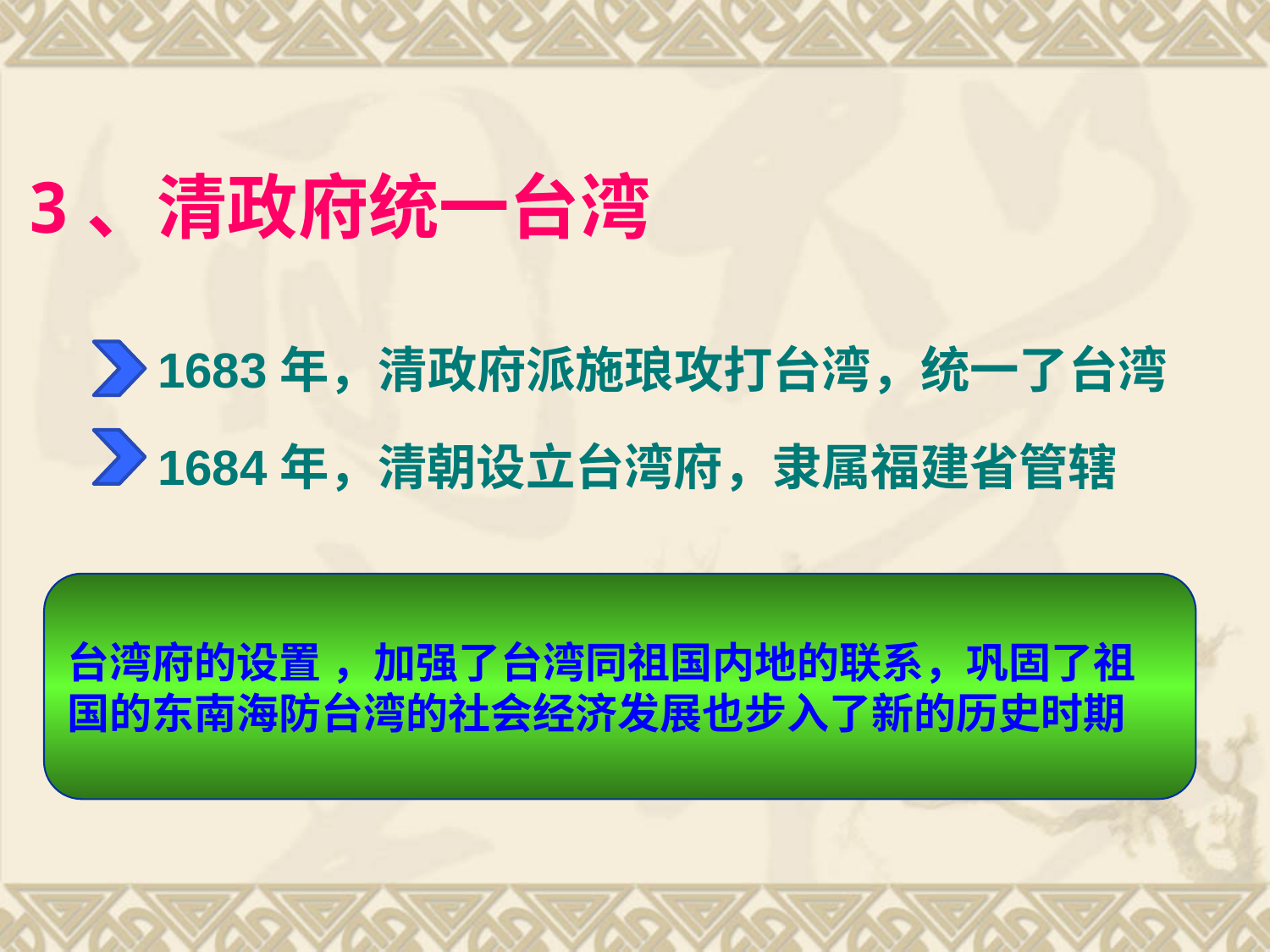

3、清政府统一台湾
1683年，清政府派施琅攻打台湾，统一了台湾

1684年，清朝设立台湾府，隶属福建省管辖
台湾府的设置 ，加强了台湾同祖国内地的联系，巩固了祖
国的东南海防台湾的社会经济发展也步入了新的历史时期